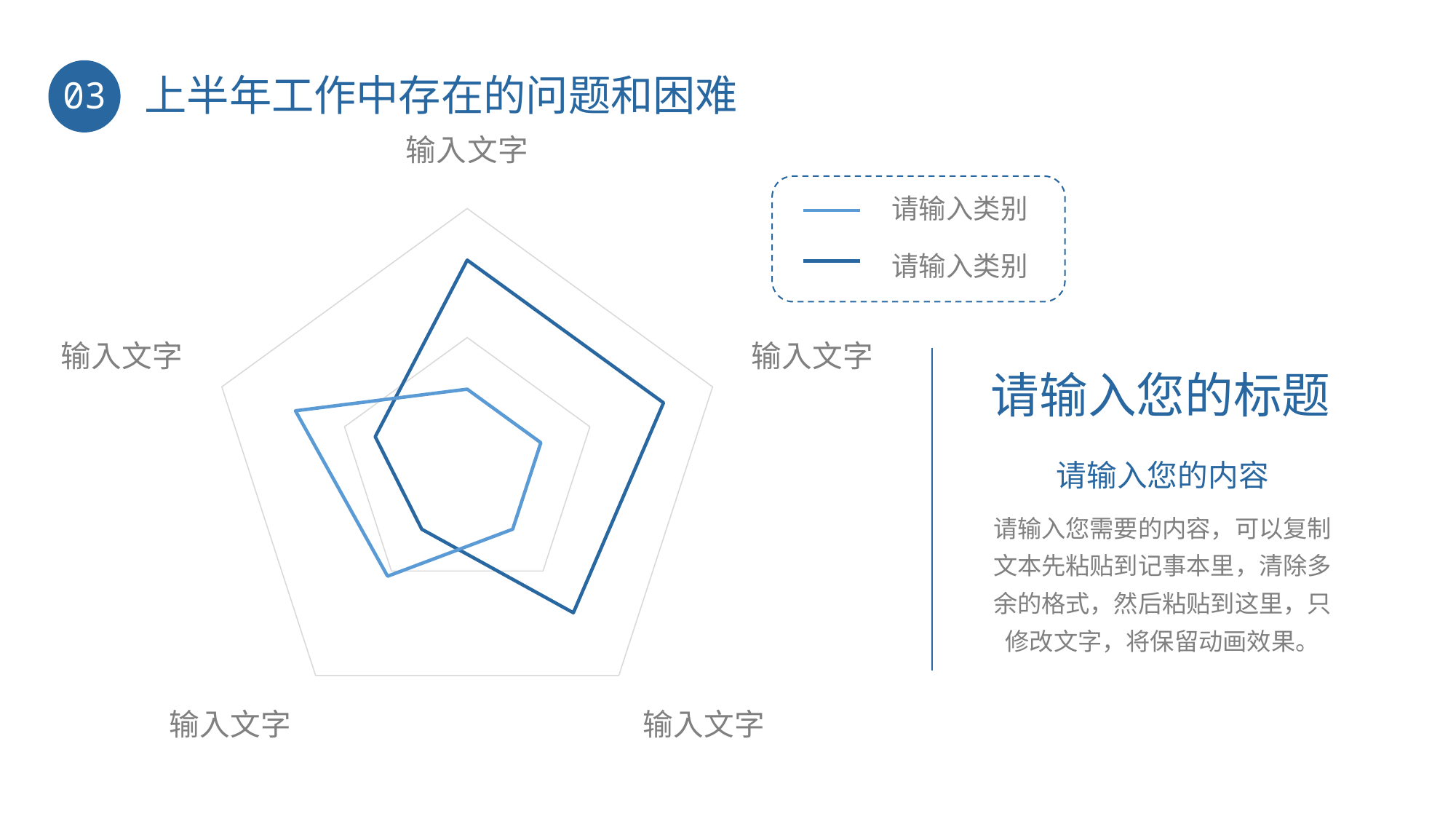

上半年工作中存在的问题和困难
03

### Chart

| Category | 第一类 | 第二类 |
|---|---|---|
| 输入文字 | 32.0 | 12.0 |
| 输入文字 | 32.0 | 12.0 |
| 输入文字 | 28.0 | 12.0 |
| 输入文字 | 12.0 | 21.0 |
| 输入文字 | 15.0 | 28.0 |
请输入类别
请输入类别
请输入您的标题
请输入您的内容
请输入您需要的内容，可以复制文本先粘贴到记事本里，清除多余的格式，然后粘贴到这里，只修改文字，将保留动画效果。